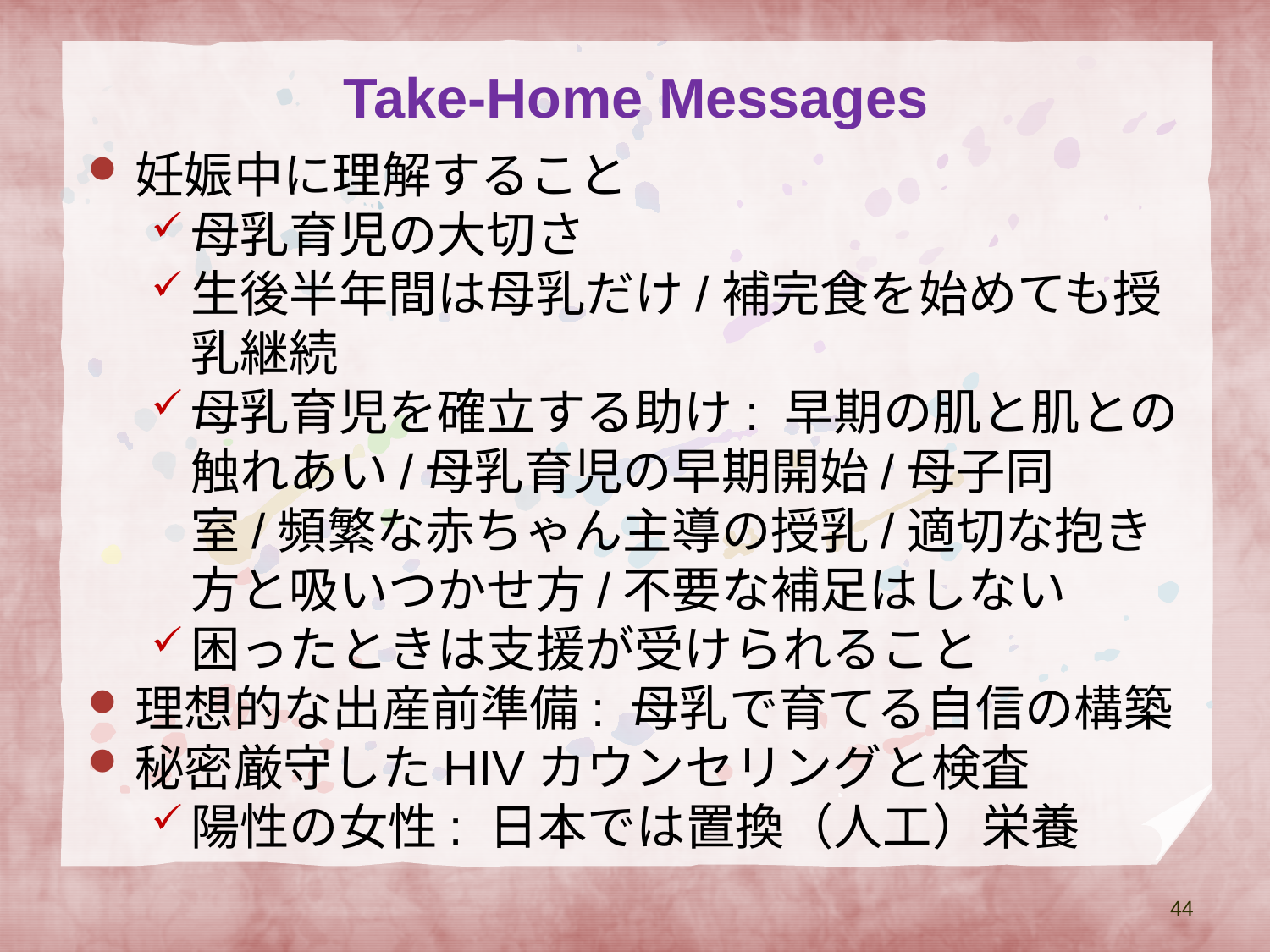

# Take-Home Messages
妊娠中に理解すること
母乳育児の大切さ
生後半年間は母乳だけ/補完食を始めても授乳継続
母乳育児を確立する助け: 早期の肌と肌との触れあい/母乳育児の早期開始/母子同室/頻繁な赤ちゃん主導の授乳/適切な抱き方と吸いつかせ方/不要な補足はしない
困ったときは支援が受けられること
理想的な出産前準備: 母乳で育てる自信の構築
秘密厳守したHIVカウンセリングと検査
陽性の女性: 日本では置換（人工）栄養
44